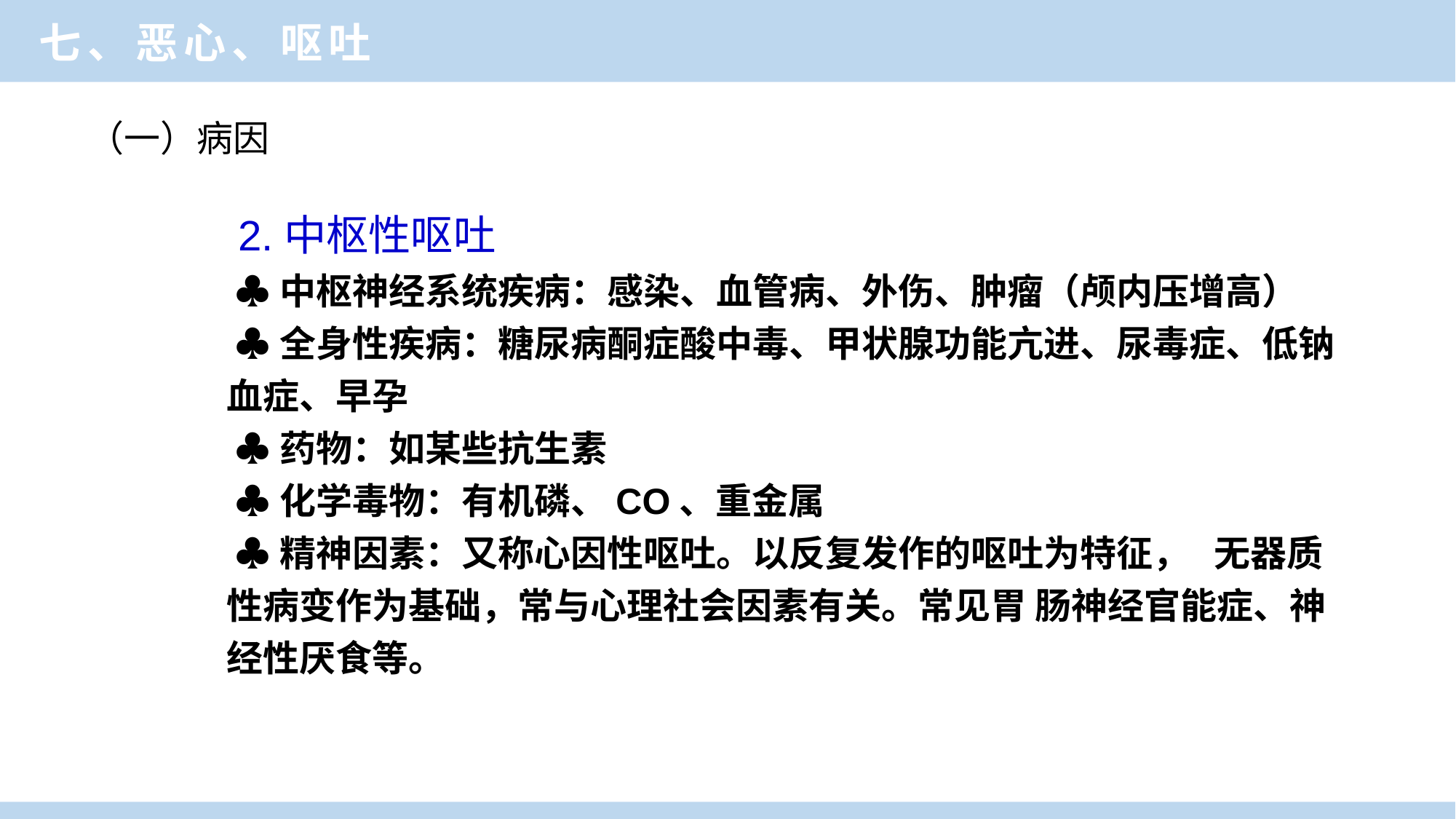

七、恶心、呕吐
（一）病因
 2.中枢性呕吐
 ♣中枢神经系统疾病：感染、血管病、外伤、肿瘤（颅内压增高）
 ♣全身性疾病：糖尿病酮症酸中毒、甲状腺功能亢进、尿毒症、低钠血症、早孕
 ♣药物：如某些抗生素
 ♣化学毒物：有机磷、CO、重金属
 ♣精神因素：又称心因性呕吐。以反复发作的呕吐为特征，   无器质性病变作为基础，常与心理社会因素有关。常见胃 肠神经官能症、神经性厌食等。